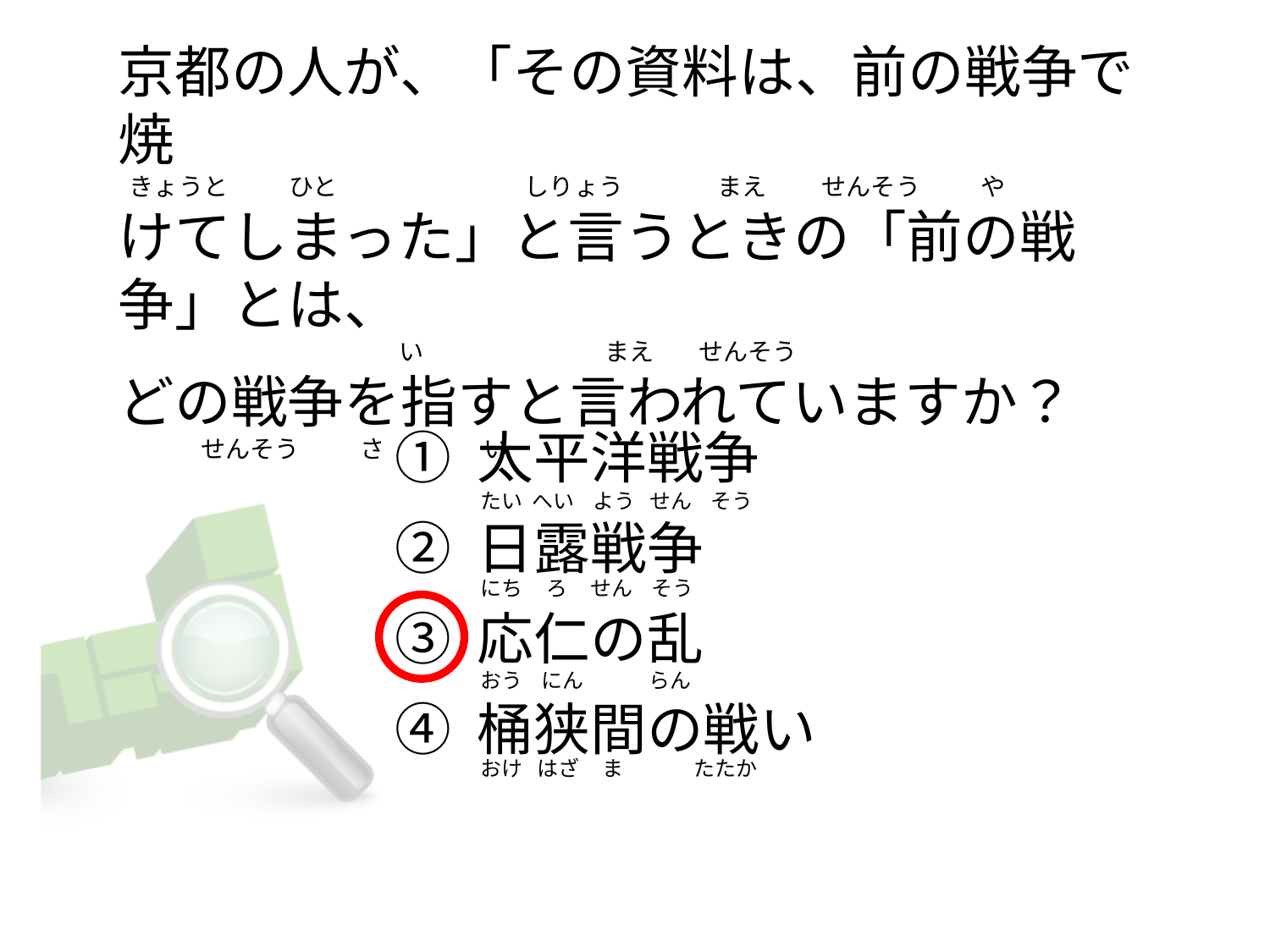

# 京都の人が、「その資料は、前の戦争で焼   きょうと           ひと                                  しりょう                 まえ          せんそう           や けてしまった」と言うときの「前の戦争」とは、                                                    い                                 まえ        せんそう どの戦争を指すと言われていますか？                せんそう           さ                  い
① 太平洋戦争
② 日露戦争
③ 応仁の乱
④ 桶狭間の戦い
たい  へい    よう   せん    そう
にち     ろ     せん    そう

おう    にん              らん
おけ   はざ     ま               たたか